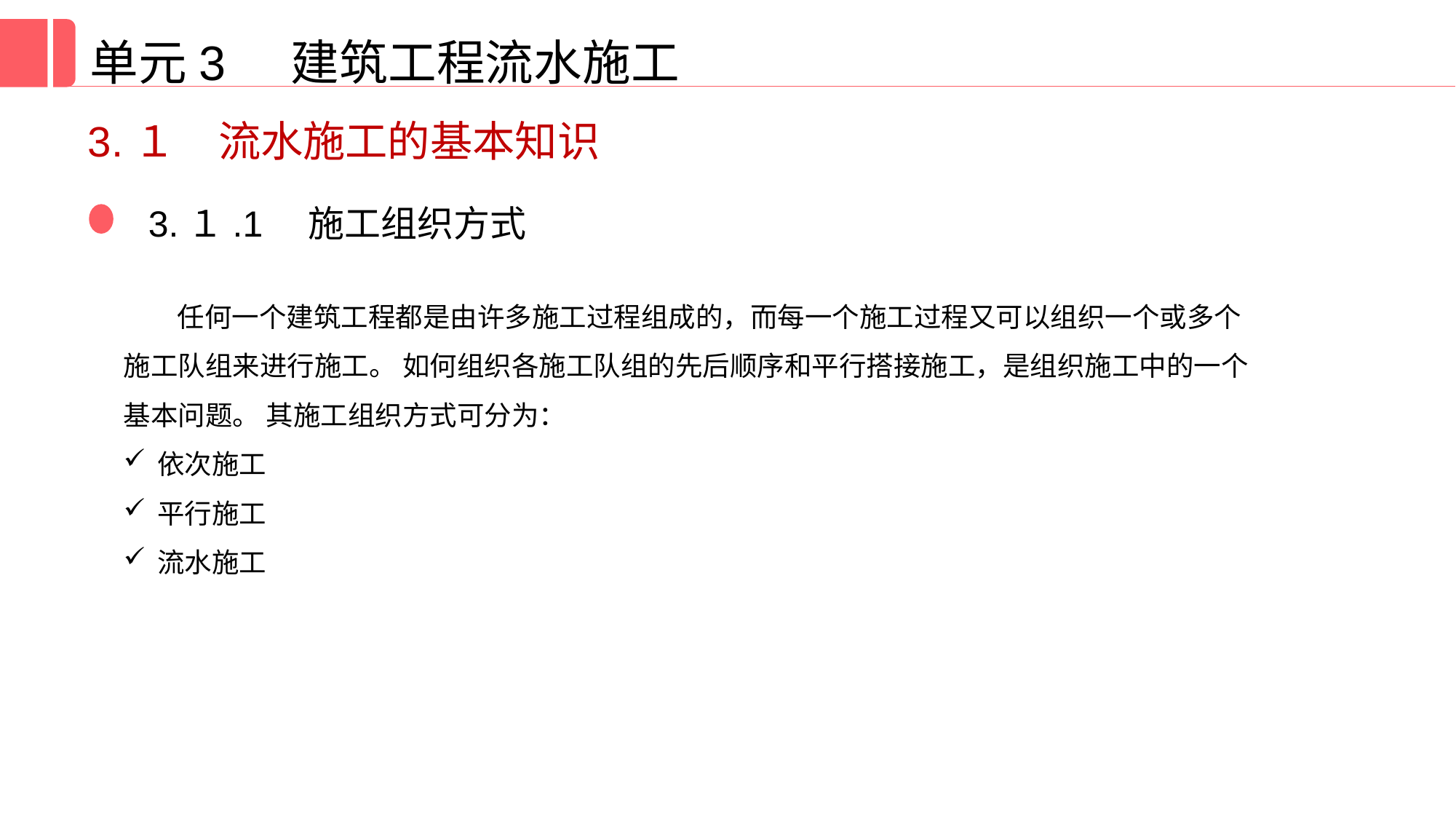

单元3    建筑工程流水施工

3.１　流水施工的基本知识
3.１.1　施工组织方式

任何一个建筑工程都是由许多施工过程组成的，而每一个施工过程又可以组织一个或多个施工队组来进行施工。 如何组织各施工队组的先后顺序和平行搭接施工，是组织施工中的一个基本问题。 其施工组织方式可分为：
依次施工
平行施工
流水施工